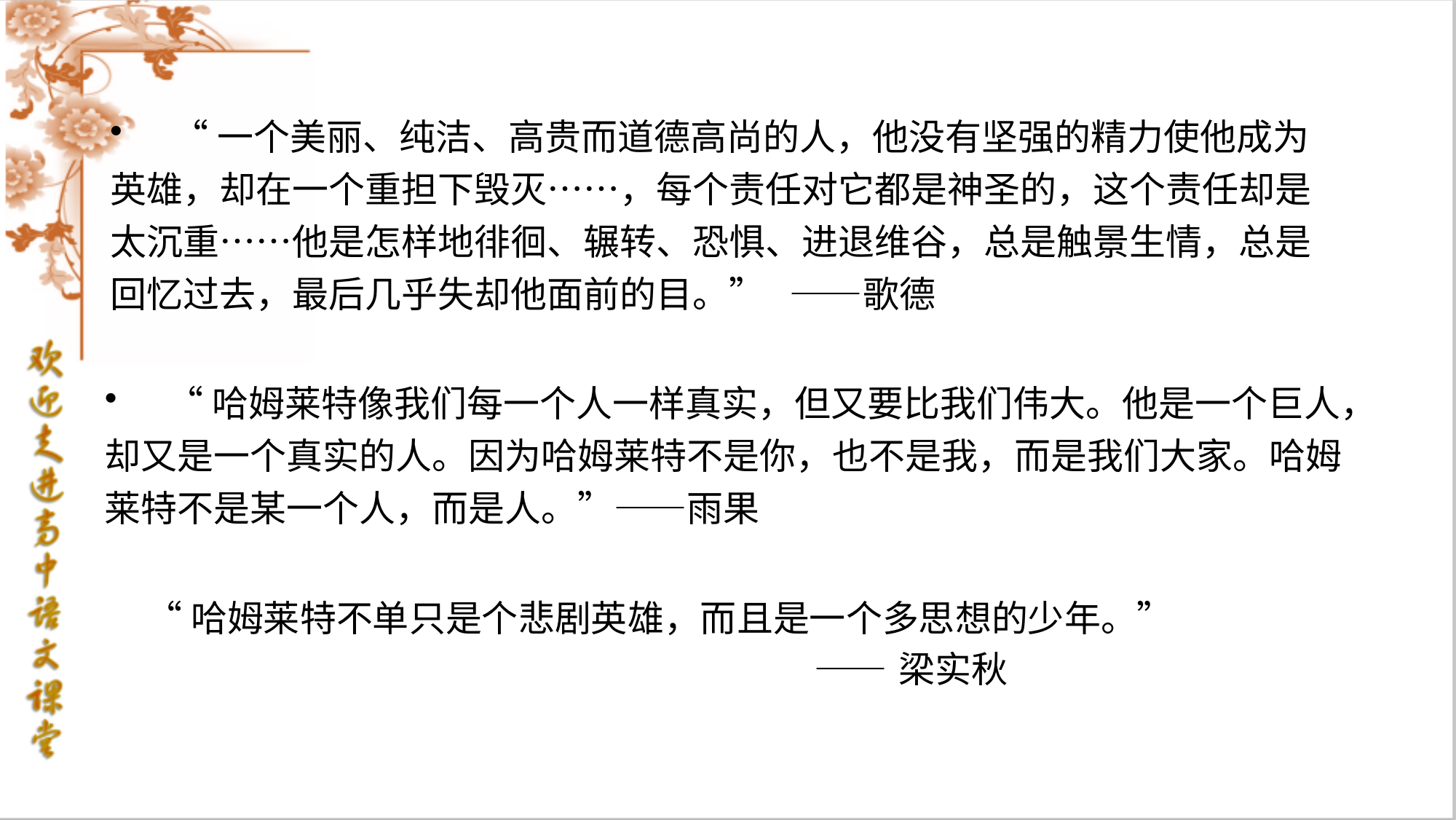

“一个美丽、纯洁、高贵而道德高尚的人，他没有坚强的精力使他成为英雄，却在一个重担下毁灭……，每个责任对它都是神圣的，这个责任却是太沉重……他是怎样地徘徊、辗转、恐惧、进退维谷，总是触景生情，总是回忆过去，最后几乎失却他面前的目。”   ——歌德
      “哈姆莱特像我们每一个人一样真实，但又要比我们伟大。他是一个巨人，却又是一个真实的人。因为哈姆莱特不是你，也不是我，而是我们大家。哈姆莱特不是某一个人，而是人。”——雨果
     “哈姆莱特不单只是个悲剧英雄，而且是一个多思想的少年。”
                                                                                       ——梁实秋